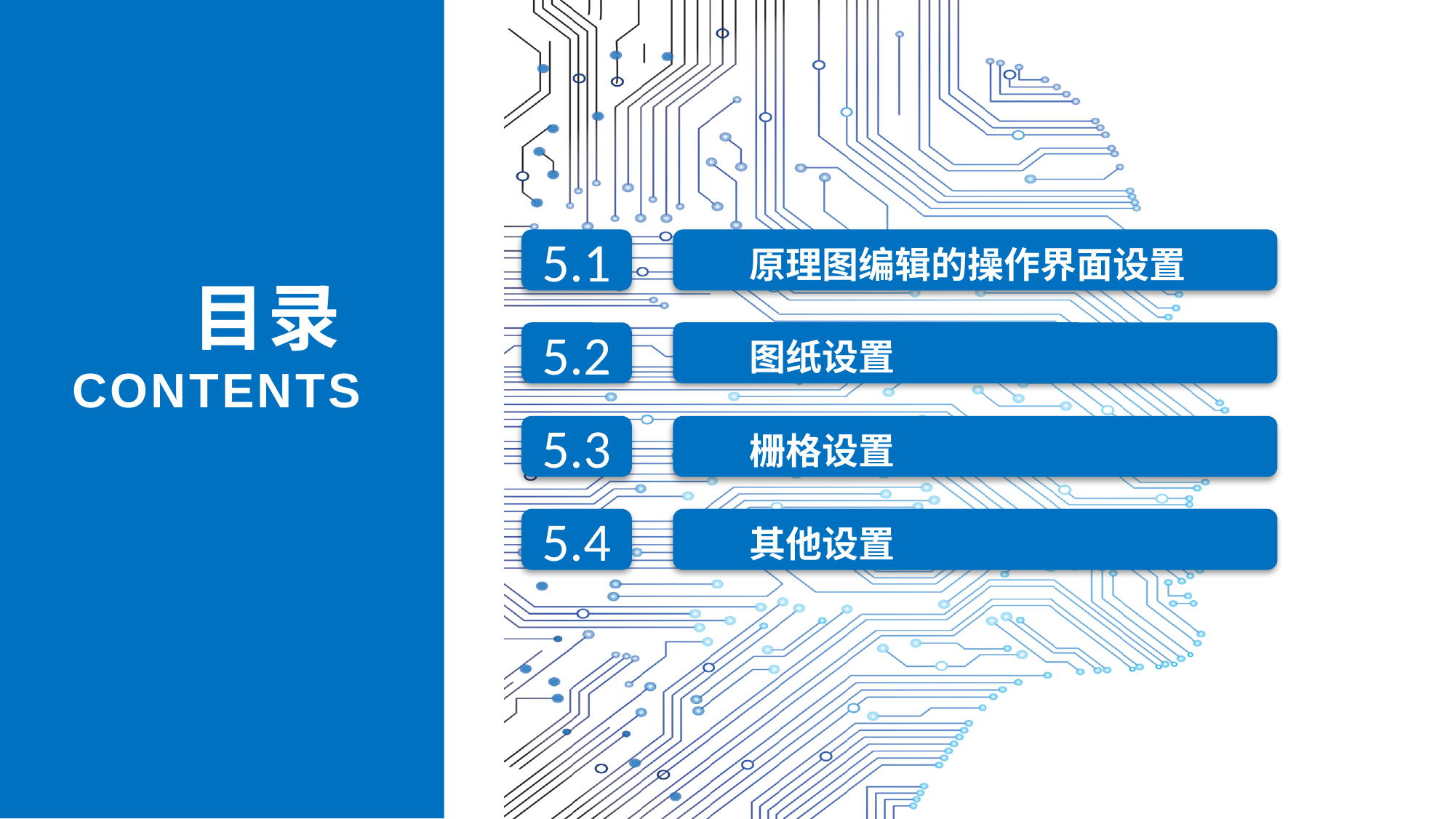

原理图编辑的操作界面设置
5.1
目录
CONTENTS

图纸设置
5.2

栅格设置
5.3

其他设置
5.4